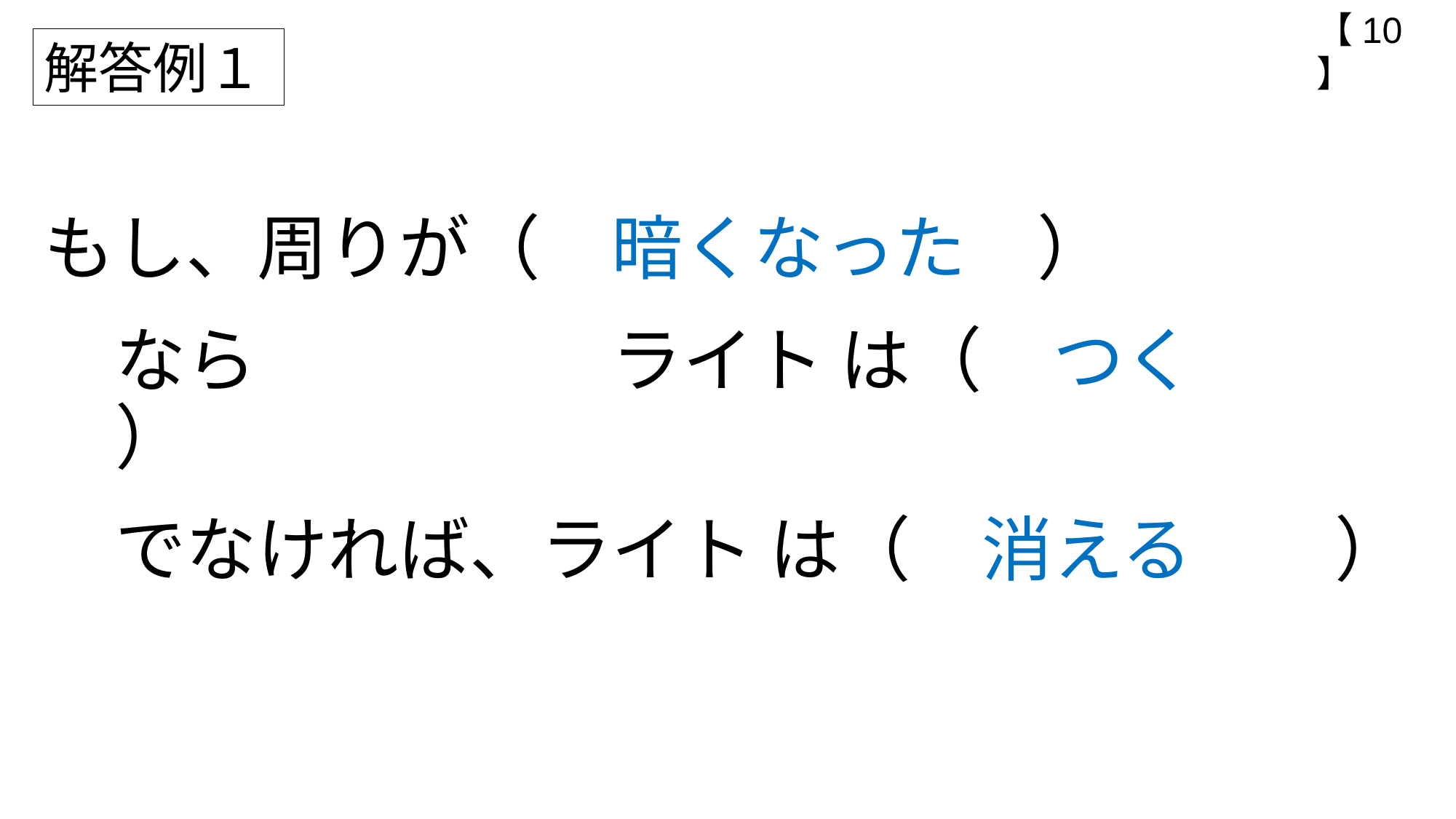

【10】
解答例１
# もし、周りが（　暗くなった　） 　 　なら　　　　　ライト は（　つく　　　　） 　 　でなければ、ライト は（　消える　　）